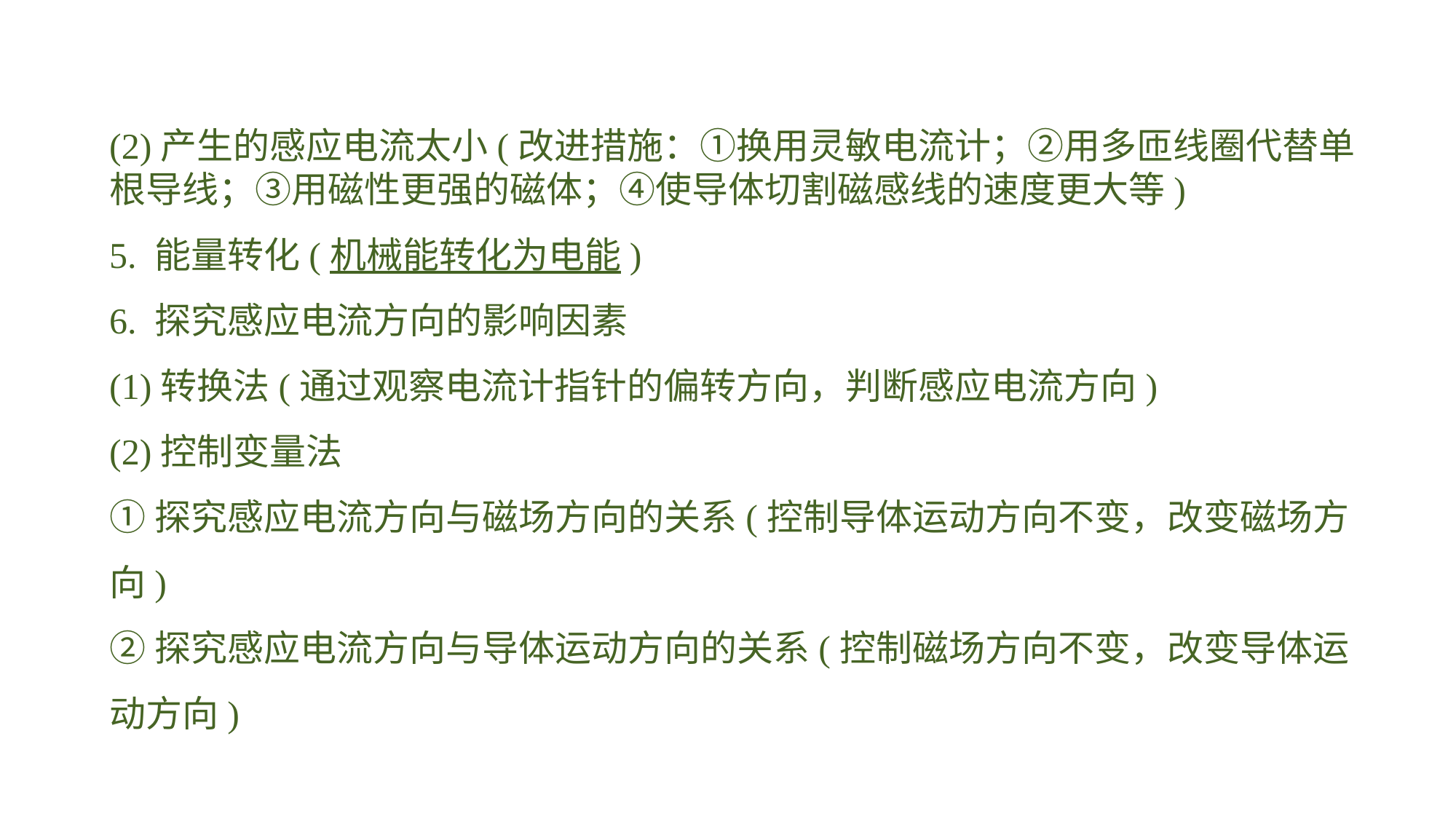

(2)产生的感应电流太小(改进措施：①换用灵敏电流计；②用多匝线圈代替单根导线；③用磁性更强的磁体；④使导体切割磁感线的速度更大等)5. 能量转化(机械能转化为电能)
6. 探究感应电流方向的影响因素(1)转换法(通过观察电流计指针的偏转方向，判断感应电流方向)(2)控制变量法①探究感应电流方向与磁场方向的关系(控制导体运动方向不变，改变磁场方向)②探究感应电流方向与导体运动方向的关系(控制磁场方向不变，改变导体运动方向)